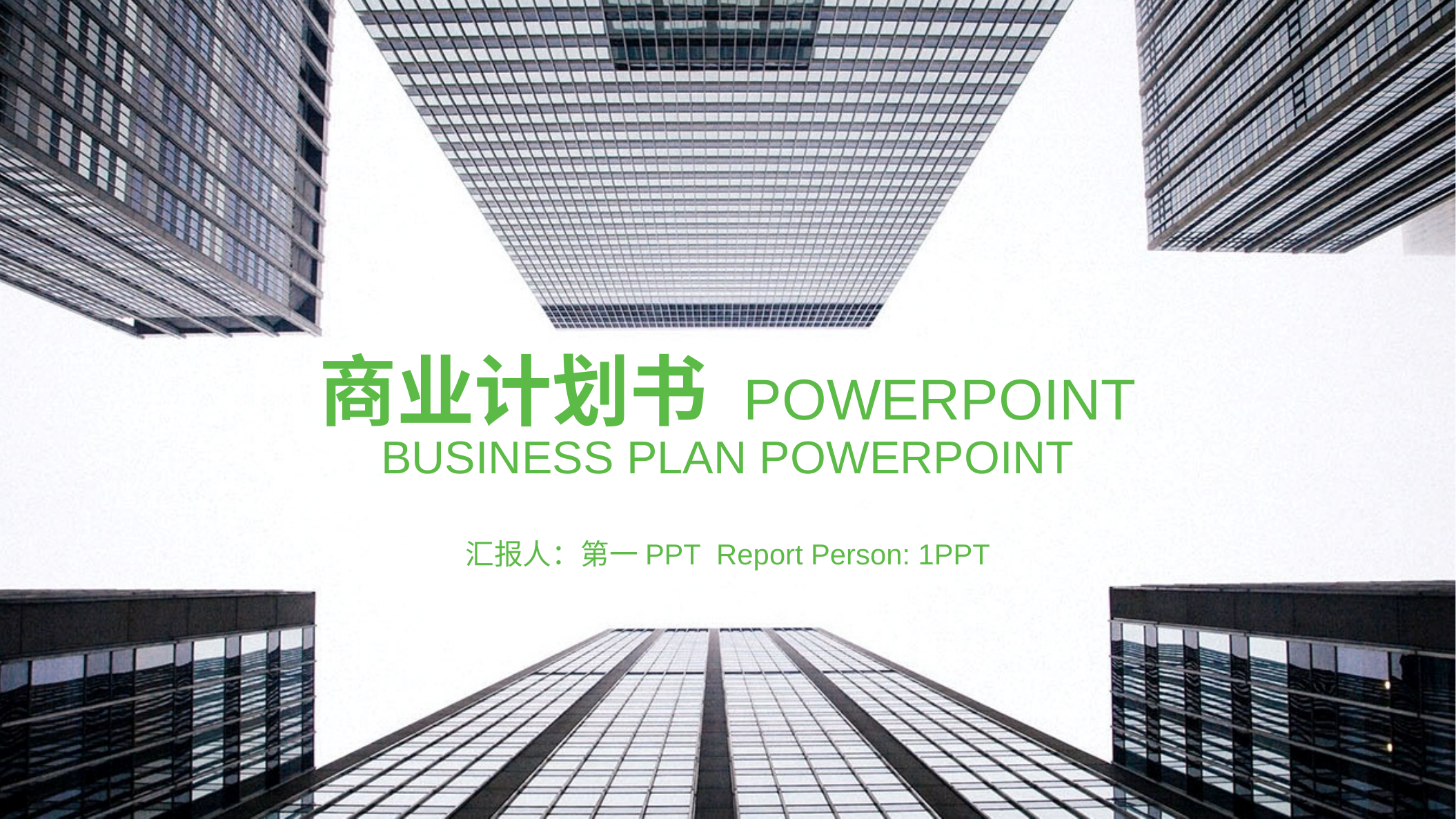

商业计划书 POWERPOINT
BUSINESS PLAN POWERPOINT
汇报人：第一PPT  Report Person: 1PPT